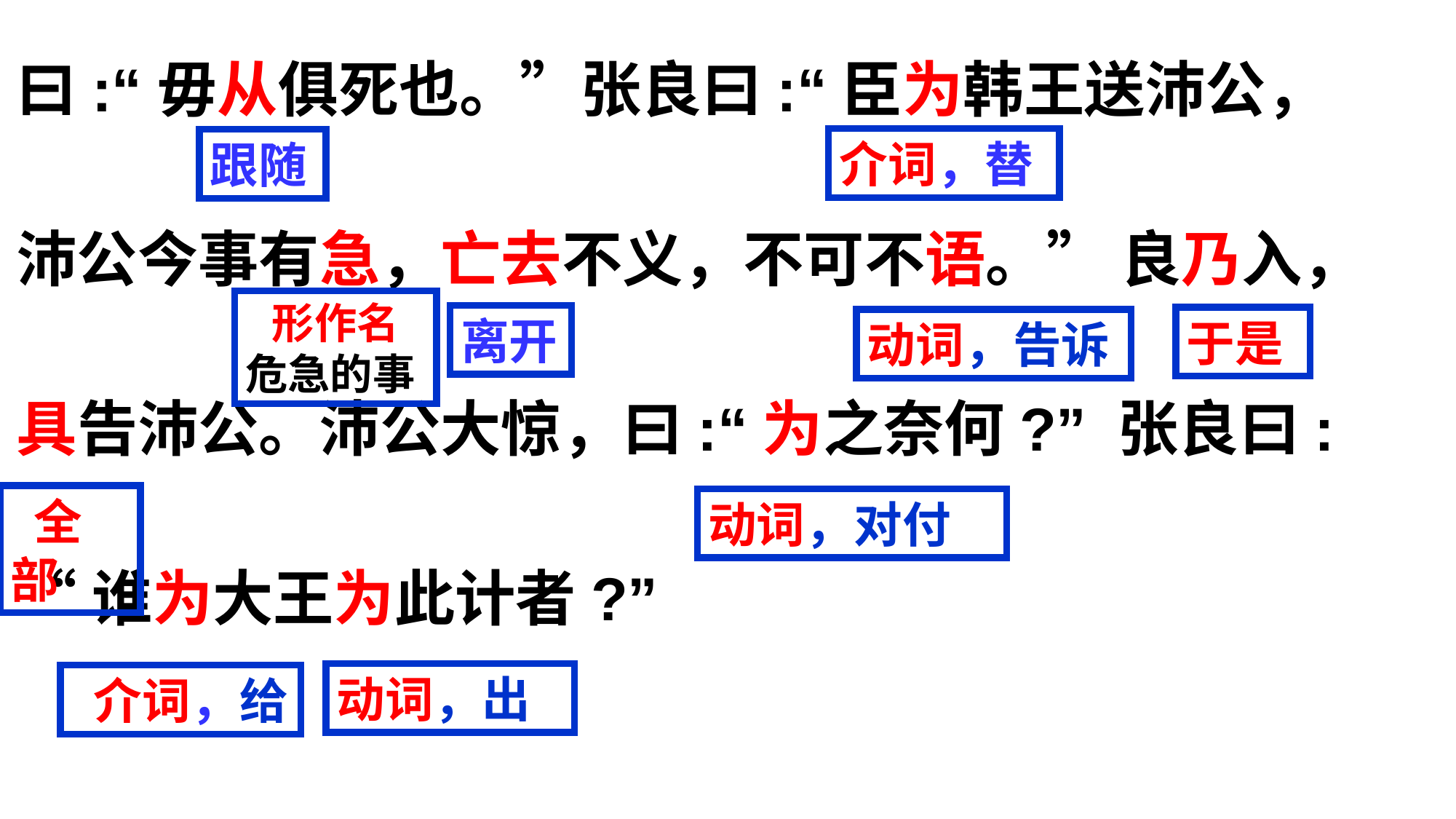

曰:“毋从俱死也。”张良曰:“臣为韩王送沛公，

沛公今事有急，亡去不义，不可不语。” 良乃入，

具告沛公。沛公大惊，曰:“为之奈何?” 张良曰:

“谁为大王为此计者?”

介词，替
跟随
形作名
危急的事
离开
于是
动词，告诉

 全部
动词，对付

动词，出
 介词，给